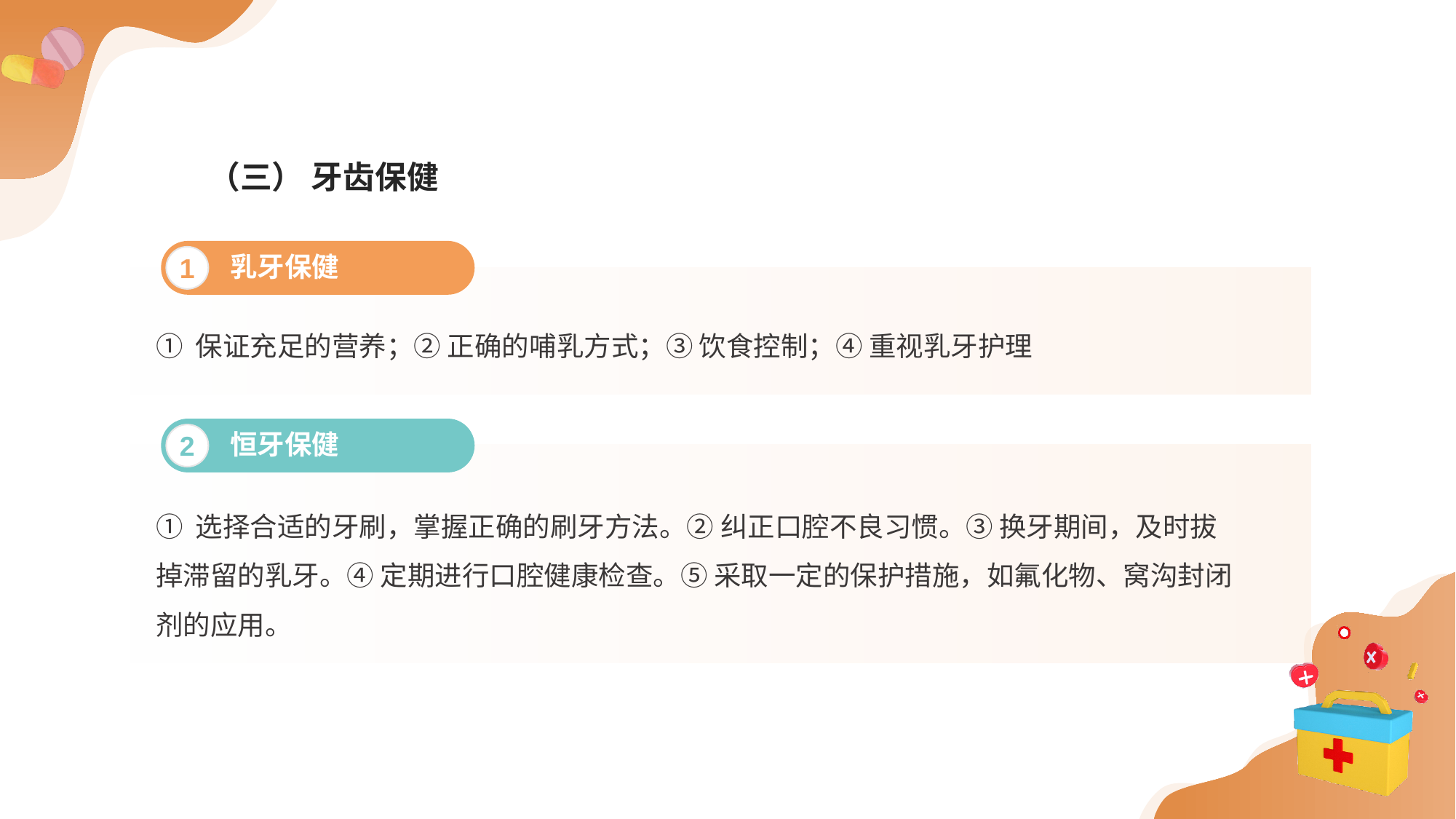

（三） 牙齿保健

乳牙保健

1

① 保证充足的营养；② 正确的哺乳方式；③ 饮食控制；④ 重视乳牙护理

恒牙保健

2

① 选择合适的牙刷，掌握正确的刷牙方法。② 纠正口腔不良习惯。③ 换牙期间，及时拔掉滞留的乳牙。④ 定期进行口腔健康检查。⑤ 采取一定的保护措施，如氟化物、窝沟封闭剂的应用。